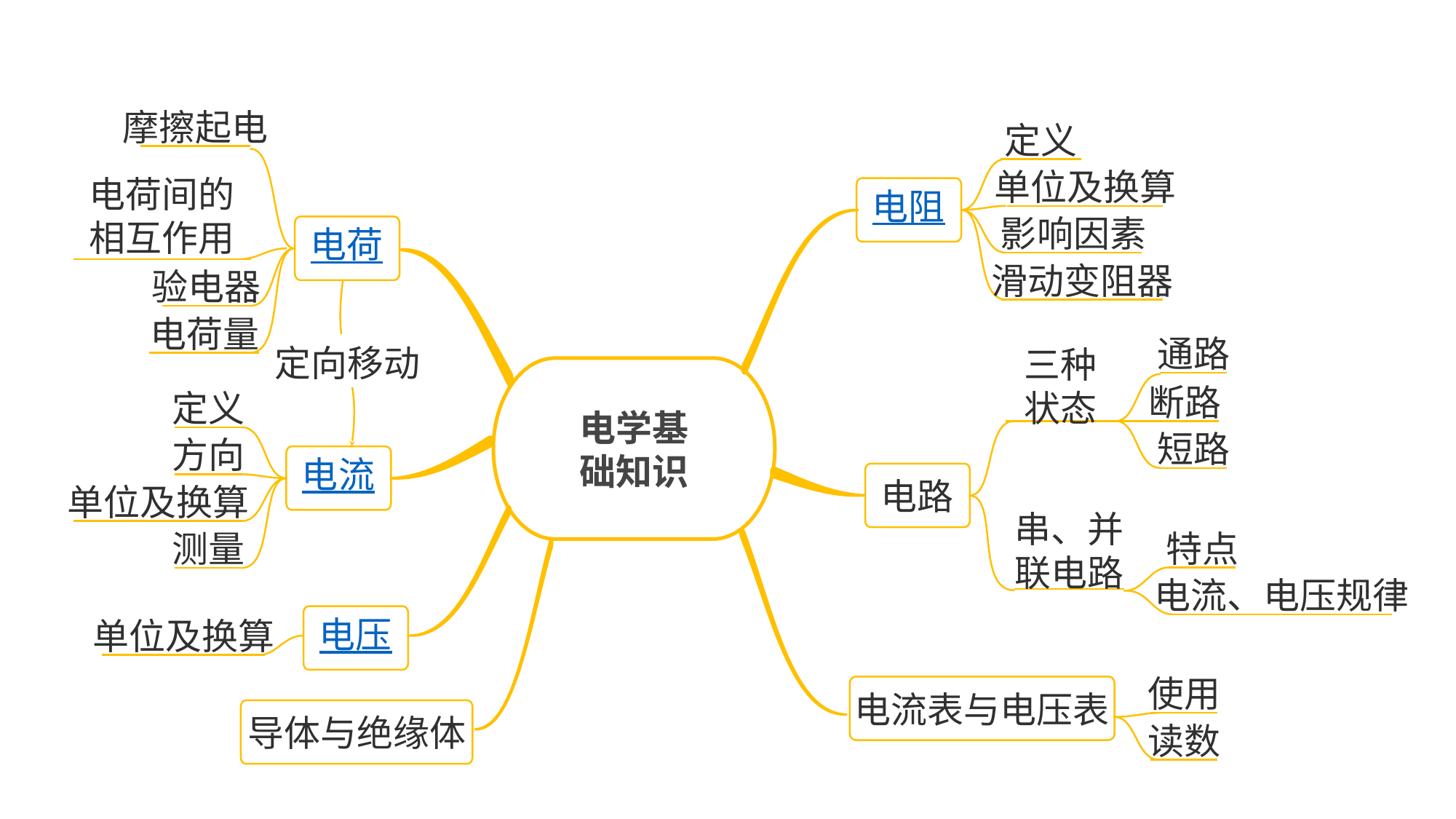

摩擦起电

定义

单位及换算

电荷间的
相互作用

电阻

影响因素

电荷

滑动变阻器
验电器

电荷量
通路

三种
状态

电学基
础知识
定向移动

电流
断路

定义

短路

方向

电路

单位及换算

串、并
联电路

测量
特点

电压
电流、电压规律

电流表与电压表

导体与绝缘体
单位及换算

使用

读数